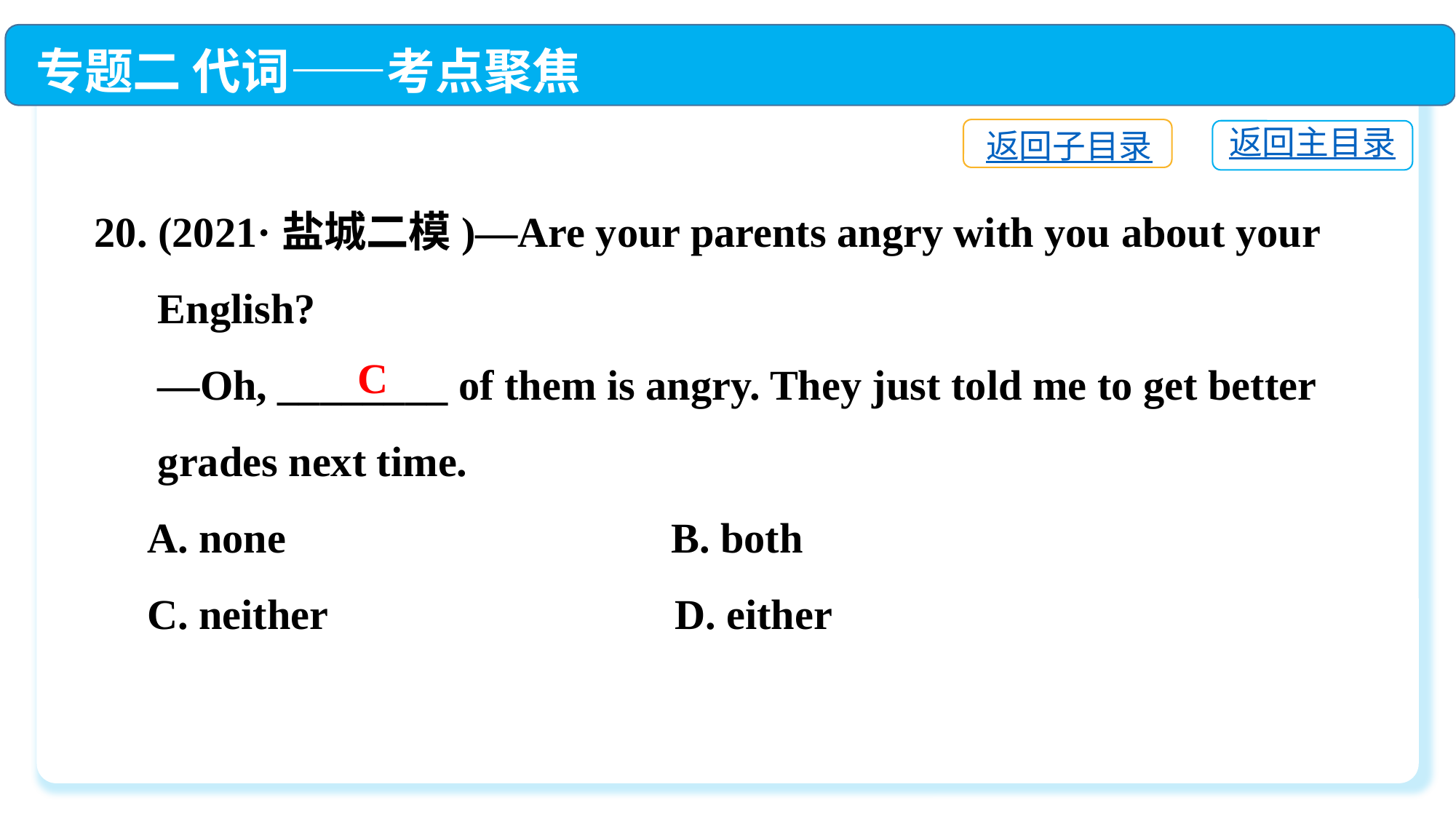

专题二 代词——考点聚焦

返回子目录
返回主目录
20. (2021·盐城二模)—Are your parents angry with you about your
      English?
      —Oh, ________ of them is angry. They just told me to get better
      grades next time.
     A. none	                                  B. both
     C. neither	                        D. either

C